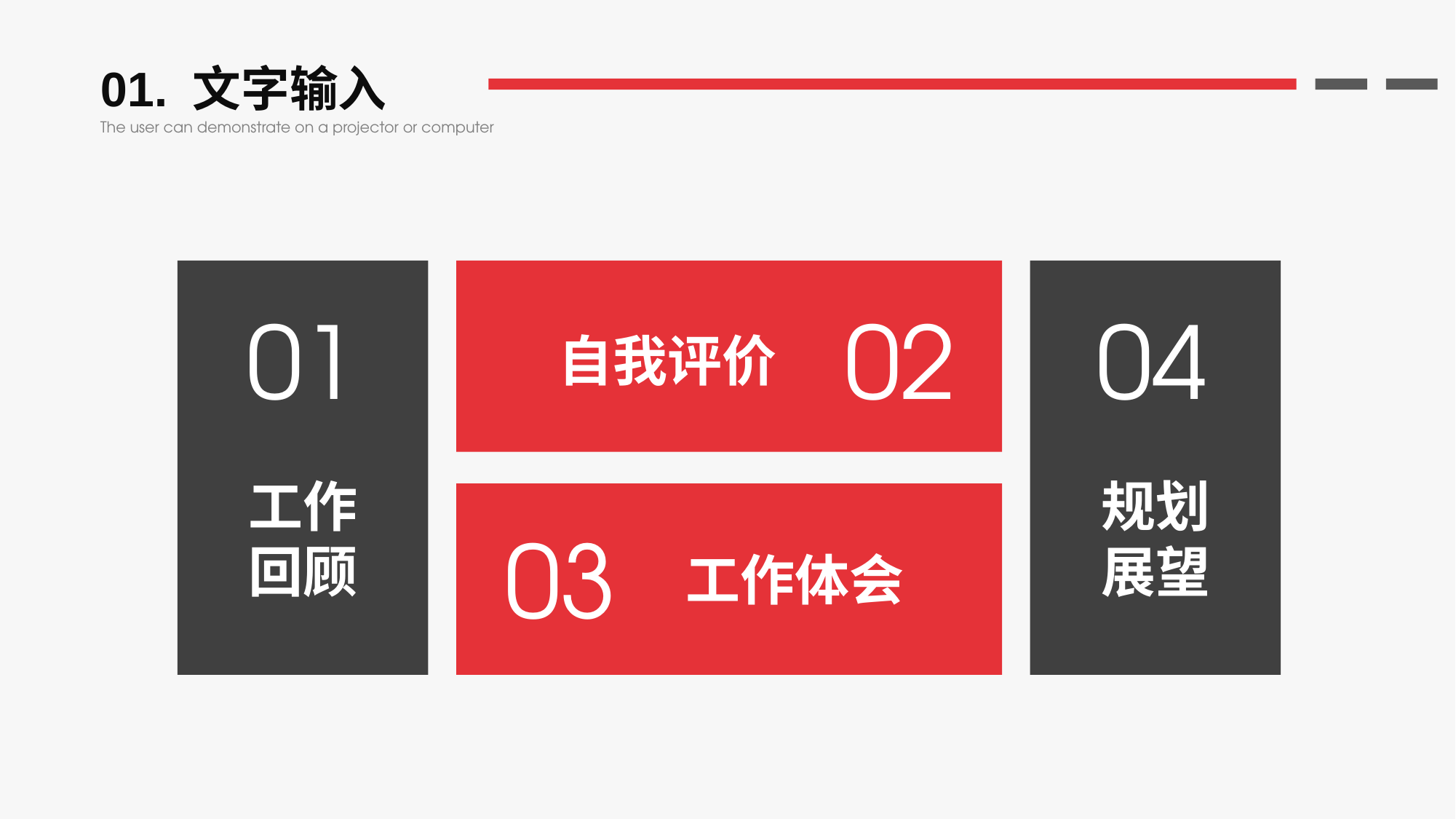

01. 文字输入
The user can demonstrate on a projector or computer

01
工作
回顾

02
自我评价

04
规划
展望

03
工作体会